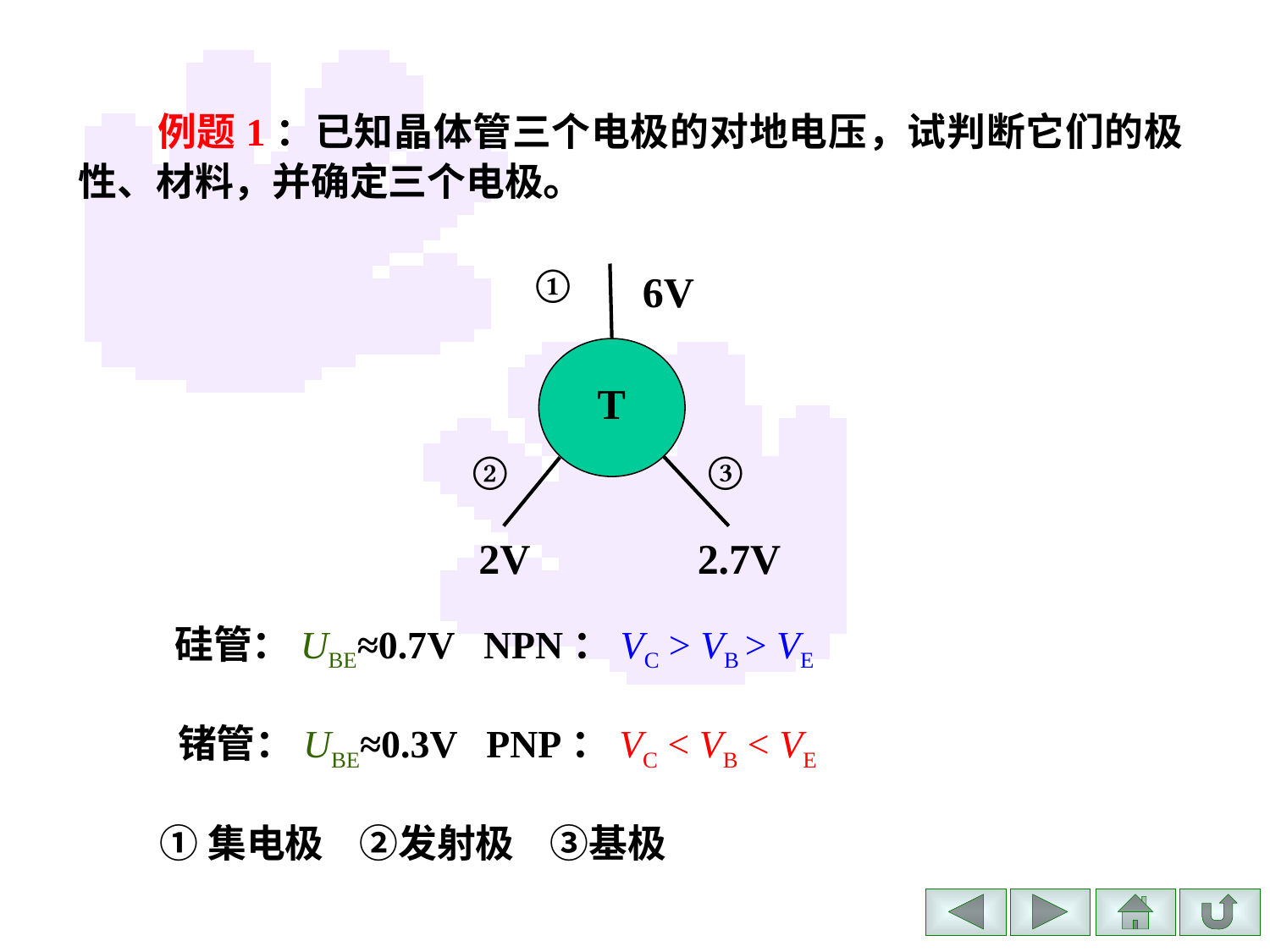

例题1：已知晶体管三个电极的对地电压，试判断它们的极性、材料，并确定三个电极。
①
6V

T
②
③
2V
2.7V
　　硅管：UBE≈0.7V   NPN：VC > VB > VE

        锗管：UBE≈0.3V   PNP：VC < VB < VE

       ①集电极    ②发射极    ③基极